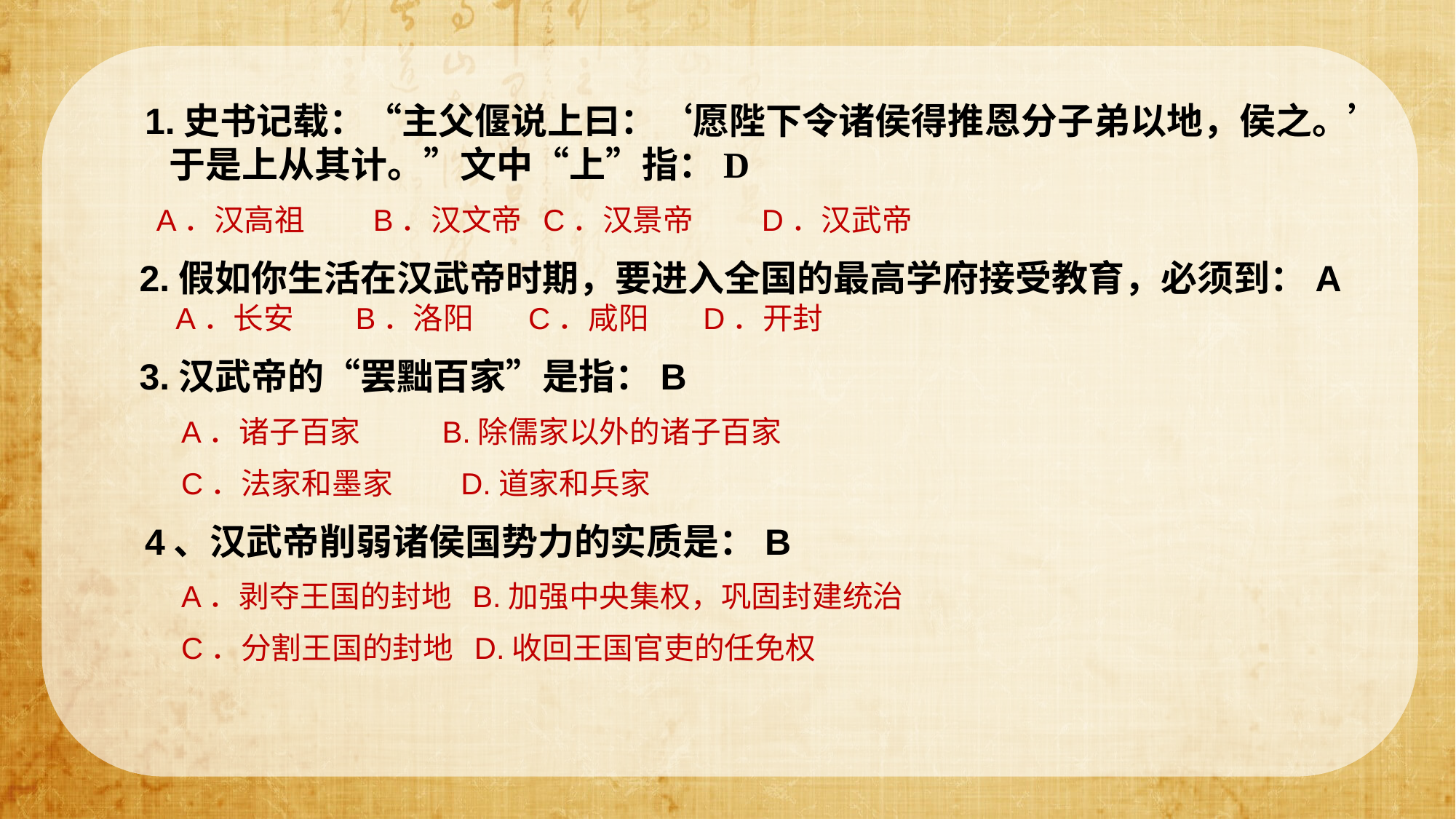

1.史书记载：“主父偃说上曰：‘愿陛下令诸侯得推恩分子弟以地，侯之。’于是上从其计。”文中“上”指：D
     A．汉高祖　　B．汉文帝  C．汉景帝　　D．汉武帝
   2.假如你生活在汉武帝时期，要进入全国的最高学府接受教育，必须到：A         A．长安        B．洛阳       C．咸阳       D．开封
   3.汉武帝的“罢黜百家”是指：B
        A．诸子百家　　  B.除儒家以外的诸子百家
        C．法家和墨家　　D.道家和兵家
   4、汉武帝削弱诸侯国势力的实质是：B
        A．剥夺王国的封地  B.加强中央集权，巩固封建统治
        C．分割王国的封地  D.收回王国官吏的任免权